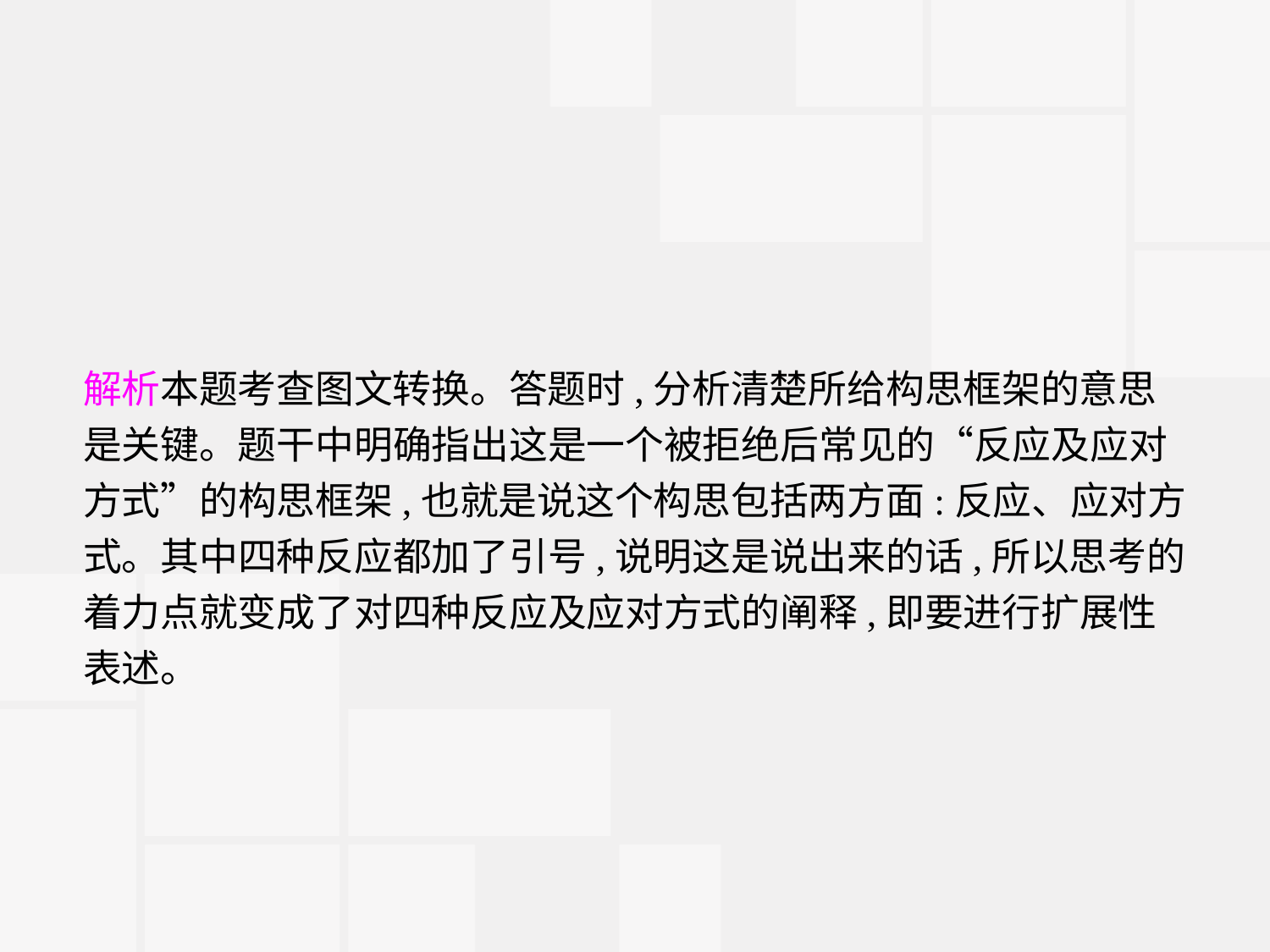

解析本题考查图文转换。答题时,分析清楚所给构思框架的意思是关键。题干中明确指出这是一个被拒绝后常见的“反应及应对方式”的构思框架,也就是说这个构思包括两方面:反应、应对方式。其中四种反应都加了引号,说明这是说出来的话,所以思考的着力点就变成了对四种反应及应对方式的阐释,即要进行扩展性表述。